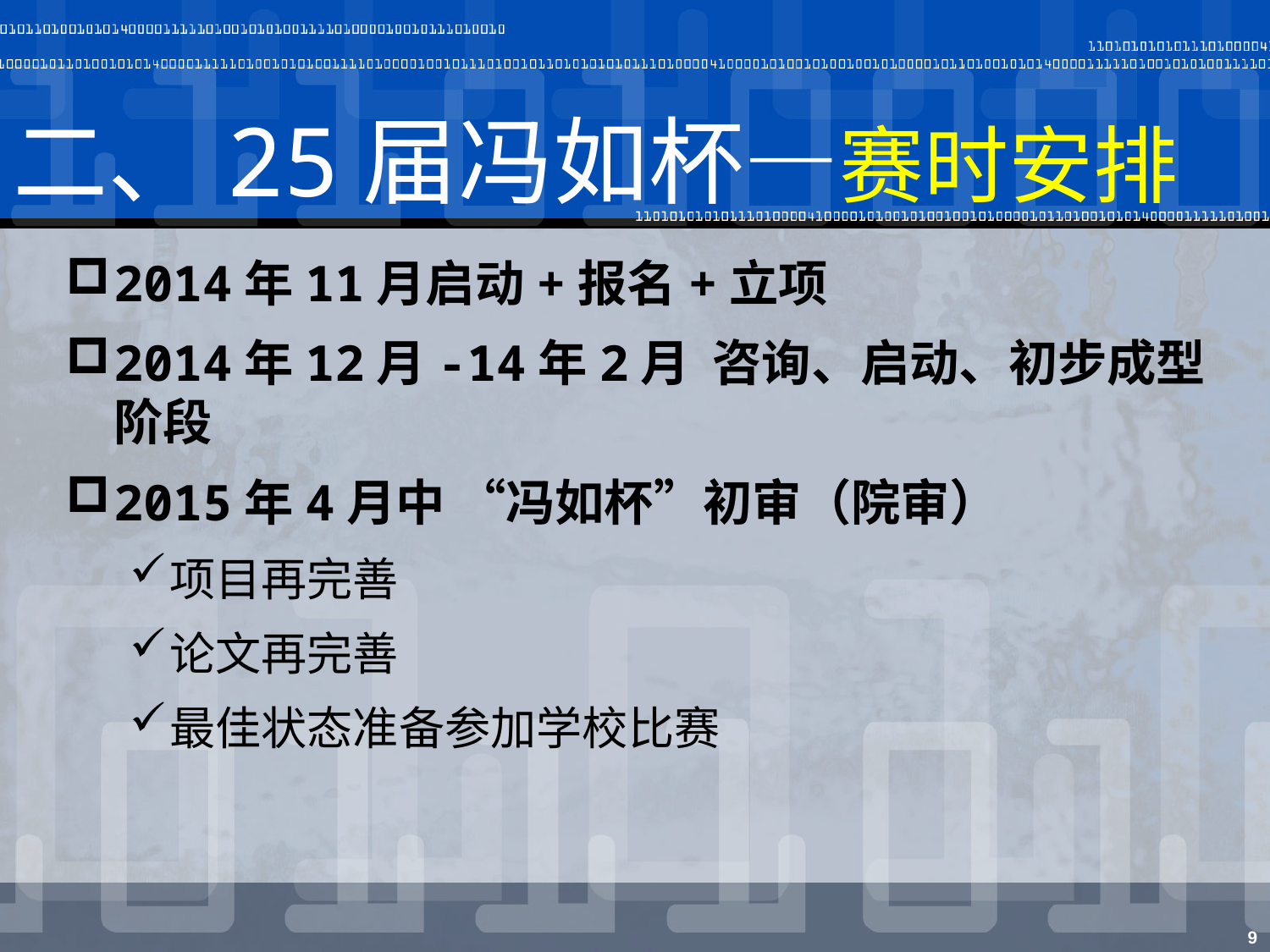

# 二、25届冯如杯—赛时安排
2014年11月启动+报名+立项
2014年12月-14年2月  咨询、启动、初步成型阶段
2015年4月中 “冯如杯”初审（院审）
项目再完善
论文再完善
最佳状态准备参加学校比赛
9